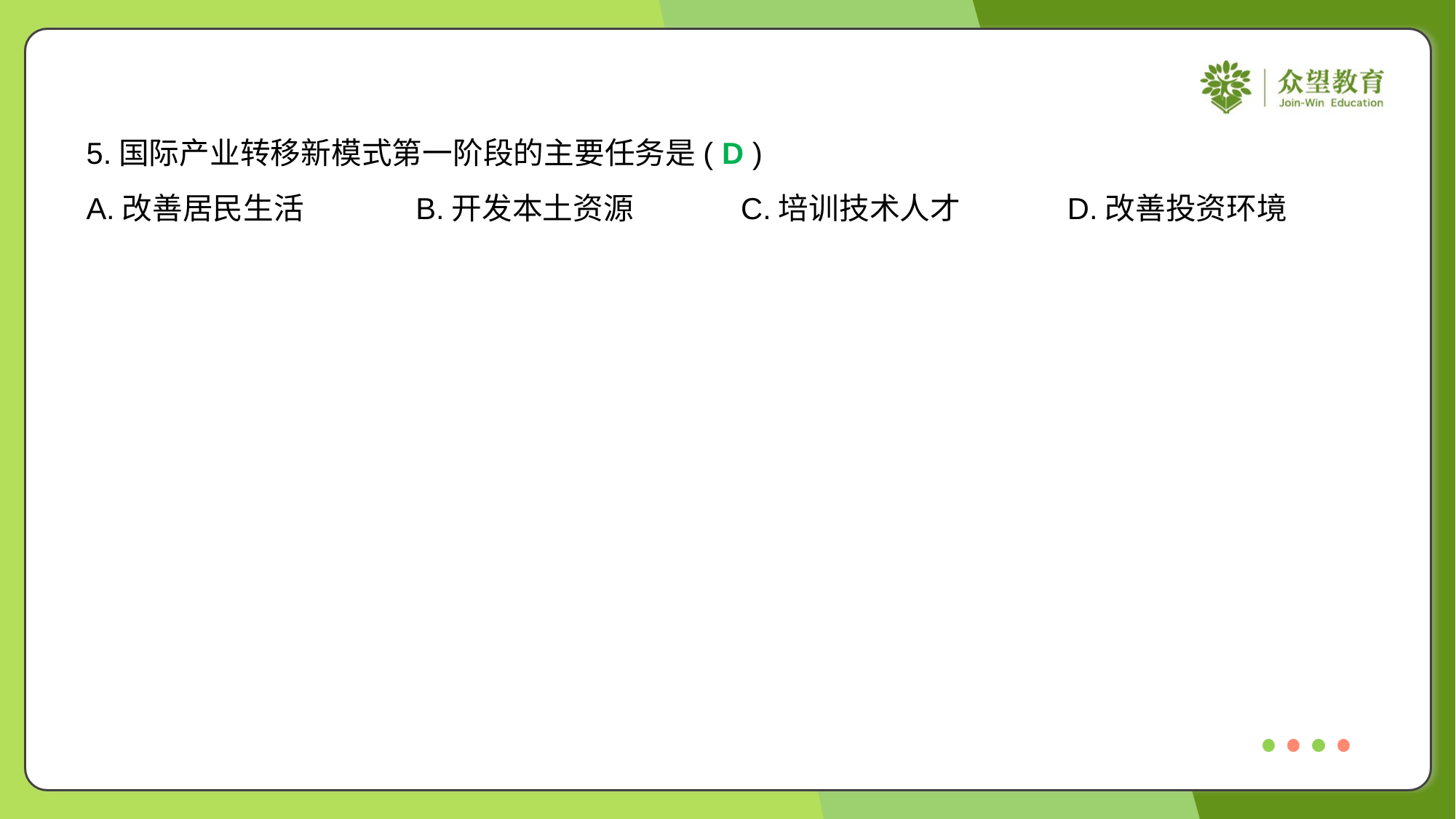

5.国际产业转移新模式第一阶段的主要任务是(     )
D
A.改善居民生活	B.开发本土资源	C.培训技术人才	D.改善投资环境